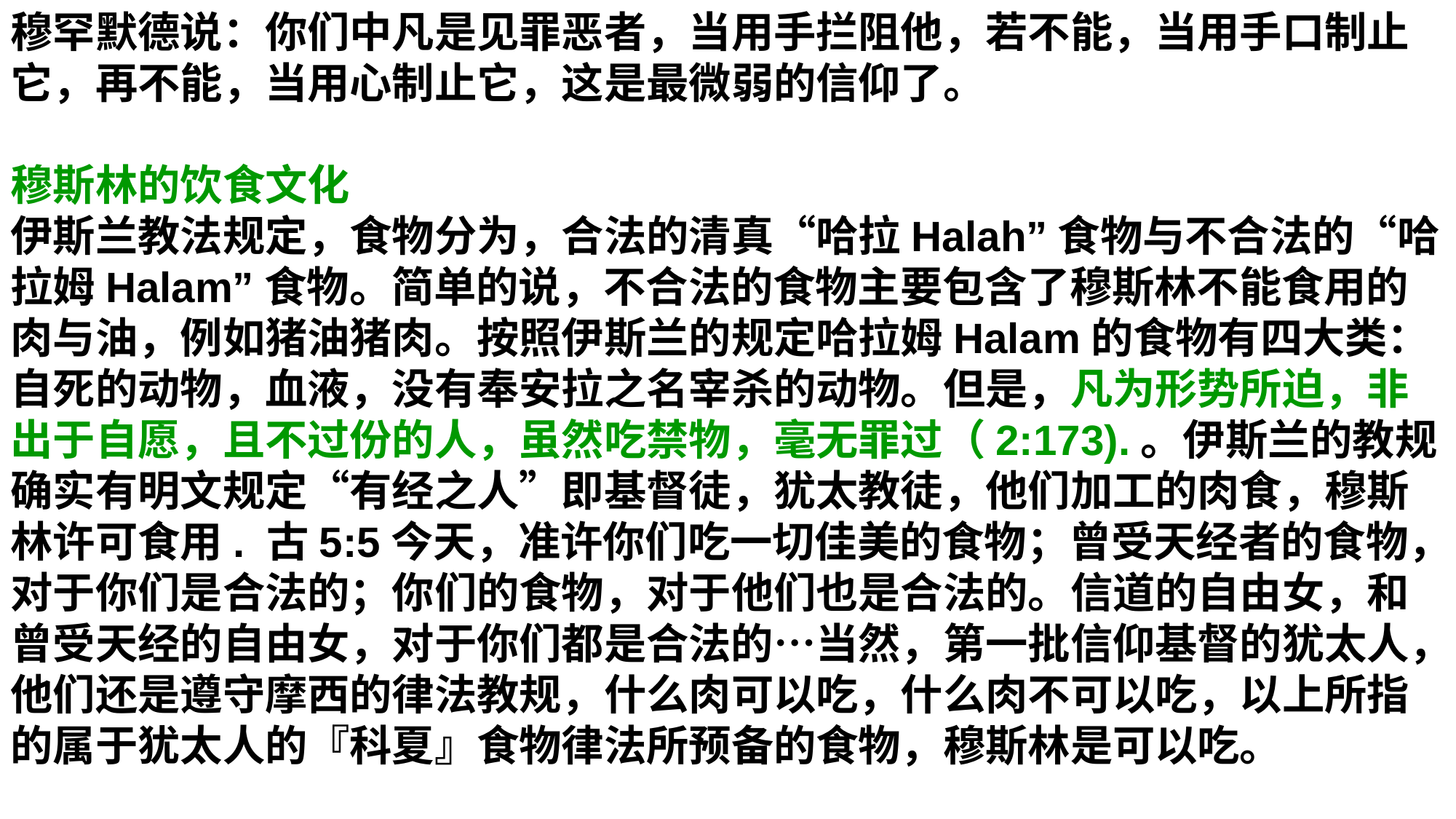

穆罕默德说：你们中凡是见罪恶者，当用手拦阻他，若不能，当用手口制止它，再不能，当用心制止它，这是最微弱的信仰了。

穆斯林的饮食文化
伊斯兰教法规定，食物分为，合法的清真“哈拉Halah”食物与不合法的“哈拉姆Halam”食物。简单的说，不合法的食物主要包含了穆斯林不能食用的肉与油，例如猪油猪肉。按照伊斯兰的规定哈拉姆Halam的食物有四大类：自死的动物，血液，没有奉安拉之名宰杀的动物。但是，凡为形势所迫，非出于自愿，且不过份的人，虽然吃禁物，毫无罪过（2:173).。伊斯兰的教规确实有明文规定“有经之人”即基督徒，犹太教徒，他们加工的肉食，穆斯林许可食用. 古5:5今天，准许你们吃一切佳美的食物；曾受天经者的食物，对于你们是合法的；你们的食物，对于他们也是合法的。信道的自由女，和曾受天经的自由女，对于你们都是合法的…当然，第一批信仰基督的犹太人，他们还是遵守摩西的律法教规，什么肉可以吃，什么肉不可以吃，以上所指的属于犹太人的『科夏』食物律法所预备的食物，穆斯林是可以吃。